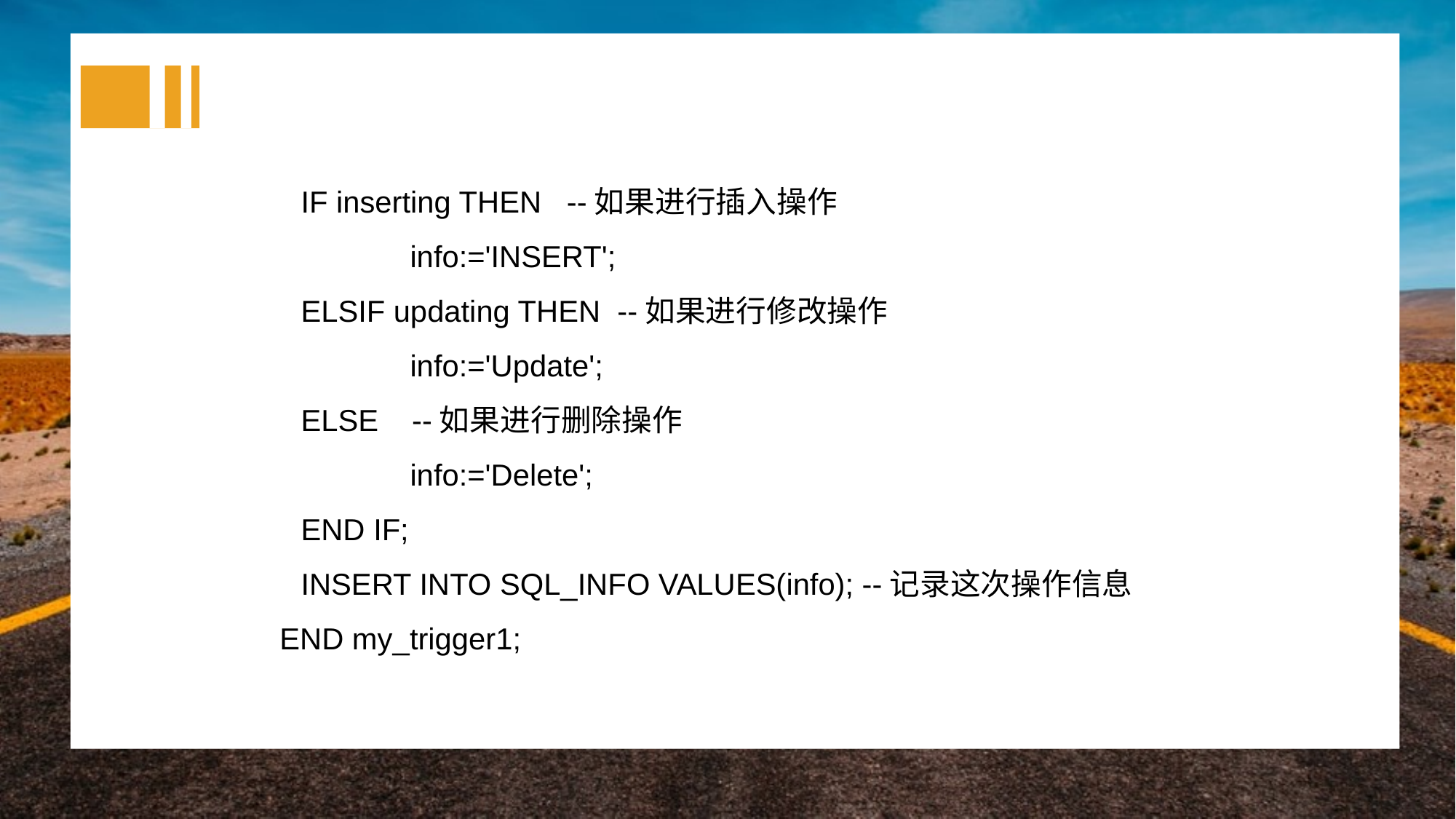

IF inserting THEN   --如果进行插入操作
    		info:='INSERT';
    	ELSIF updating THEN  --如果进行修改操作
    		info:='Update';
    	ELSE    --如果进行删除操作
    		info:='Delete';
    	END IF;
    	INSERT INTO SQL_INFO VALUES(info); --记录这次操作信息
    END my_trigger1;